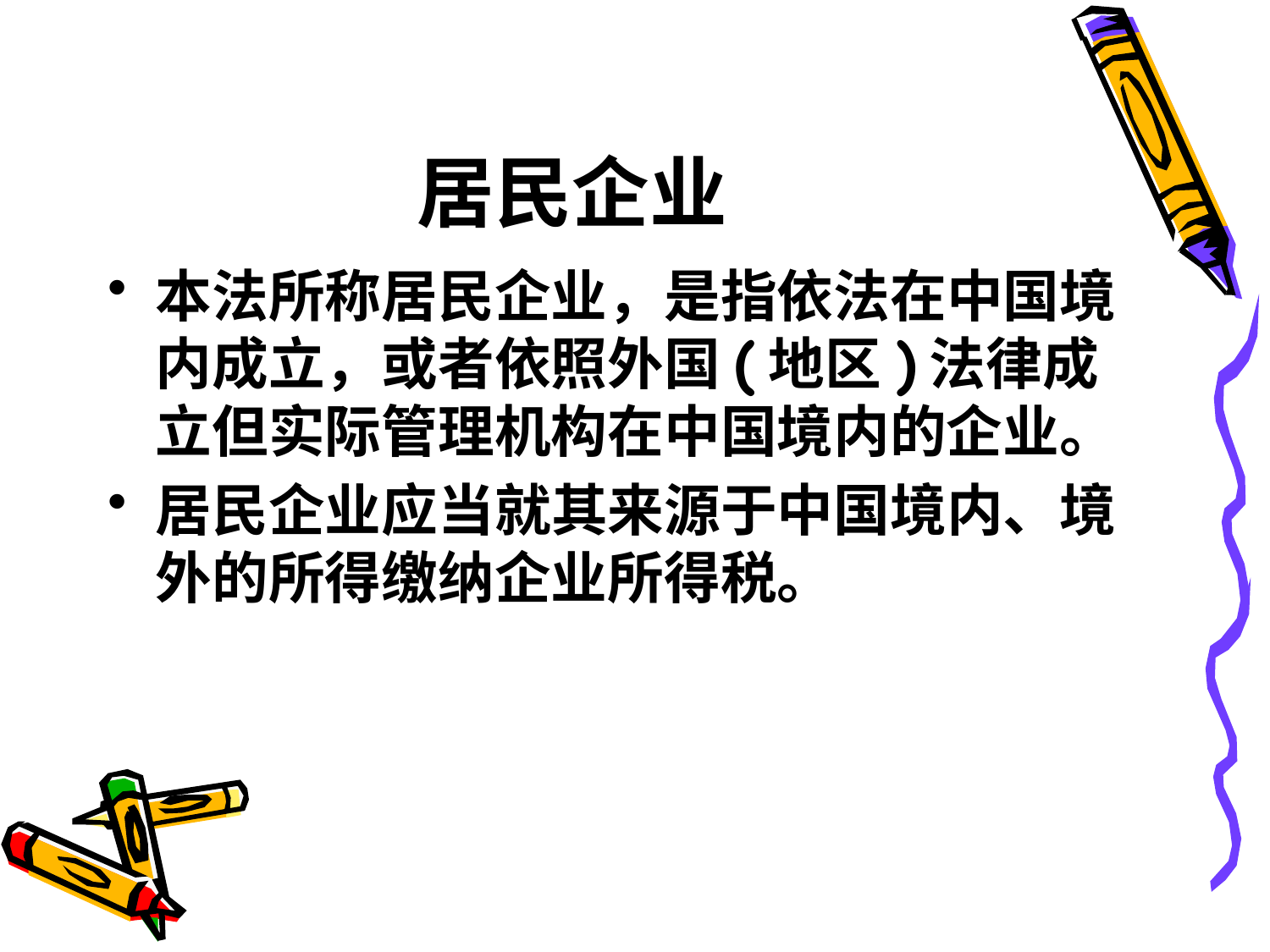

# 居民企业
本法所称居民企业，是指依法在中国境内成立，或者依照外国(地区)法律成立但实际管理机构在中国境内的企业。
居民企业应当就其来源于中国境内、境外的所得缴纳企业所得税。